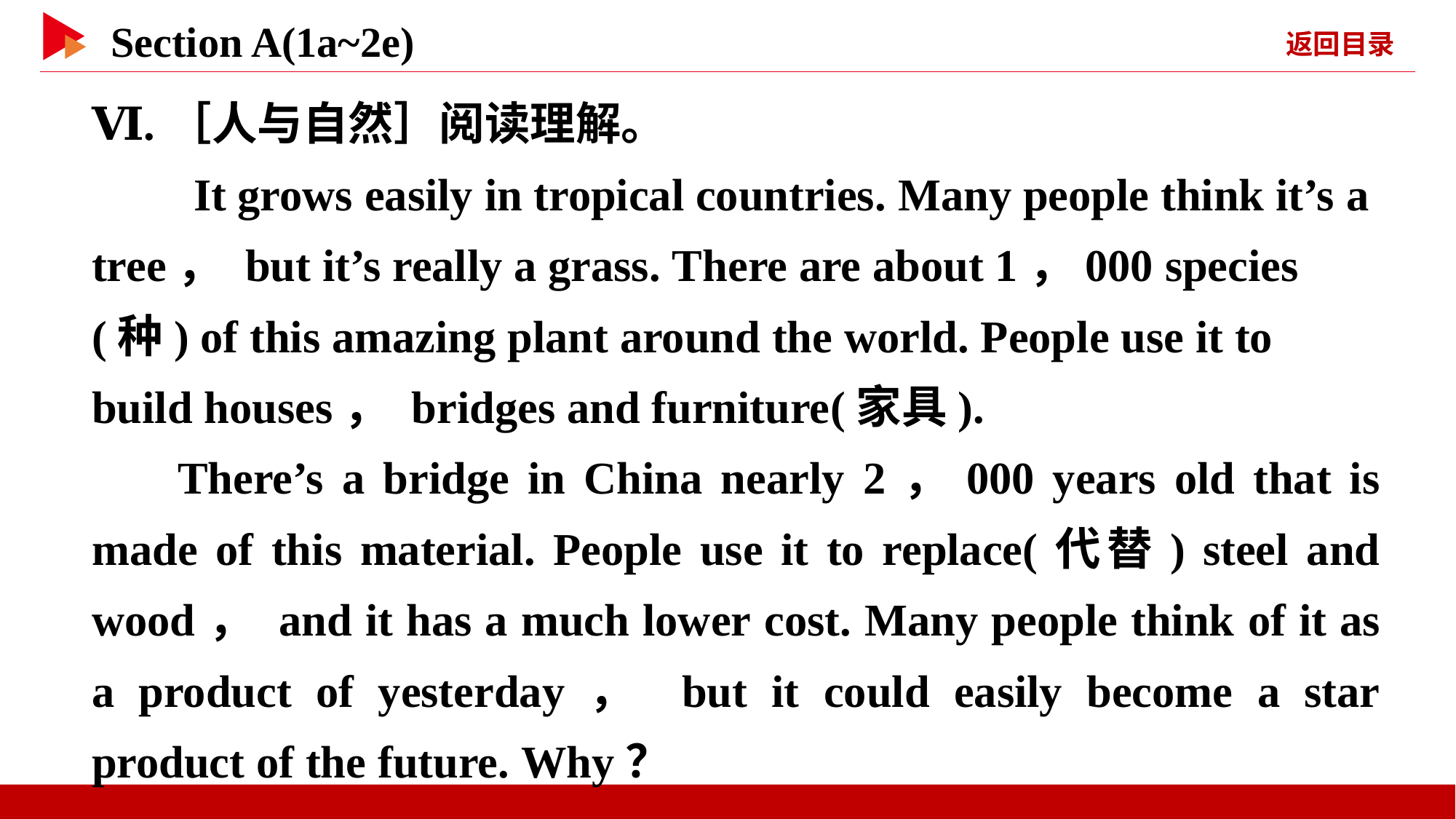

Ⅵ.［人与自然］阅读理解。
　　It grows easily in tropical countries. Many people think it’s a tree， but it’s really a grass. There are about 1，000 species(种) of this amazing plant around the world. People use it to build houses， bridges and furniture(家具).
There’s a bridge in China nearly 2，000 years old that is made of this material. People use it to replace(代替) steel and wood， and it has a much lower cost. Many people think of it as a product of yesterday， but it could easily become a star product of the future. Why？